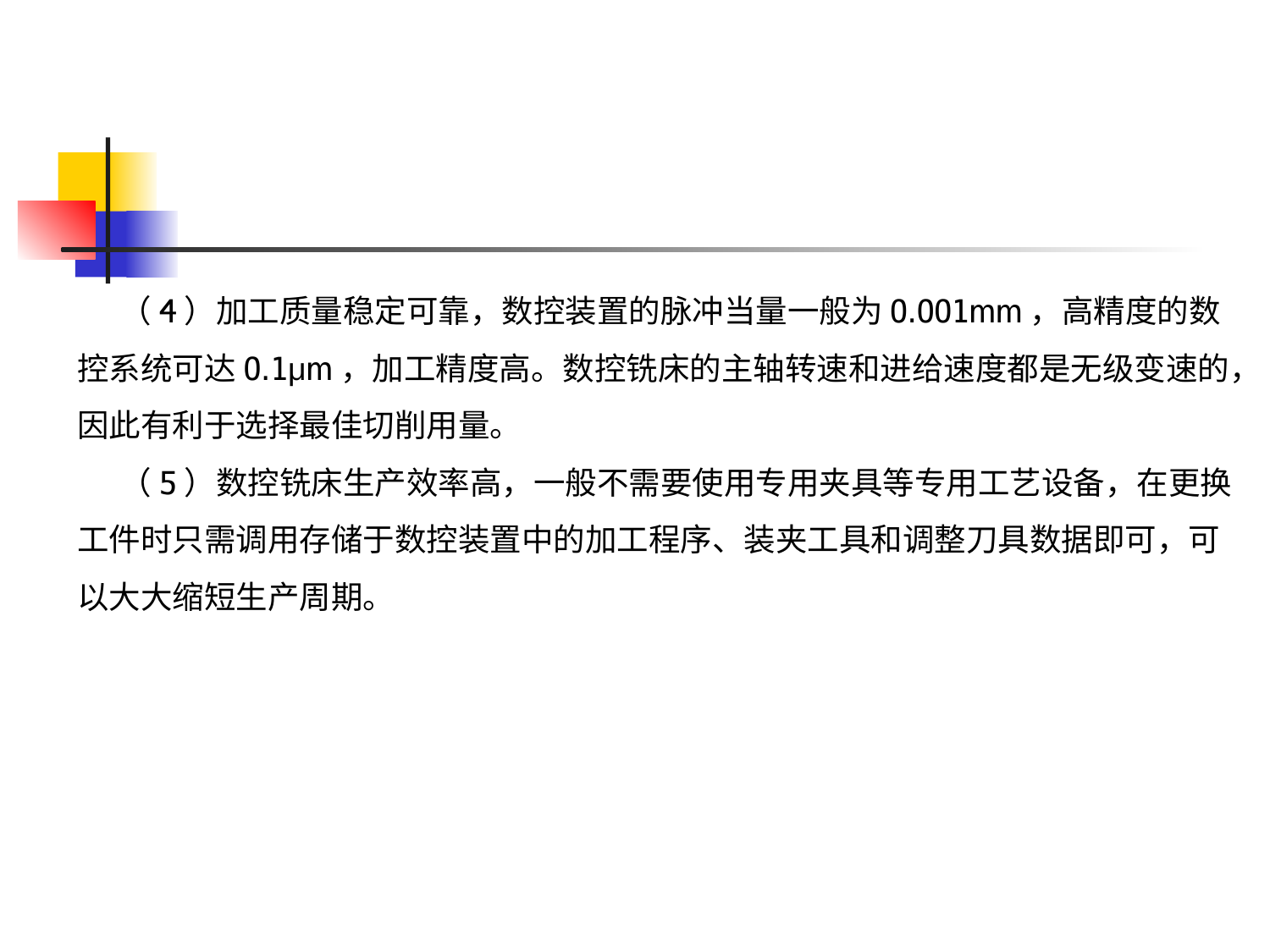

（4）加工质量稳定可靠，数控装置的脉冲当量一般为0.001mm，高精度的数控系统可达0.1μm，加工精度高。数控铣床的主轴转速和进给速度都是无级变速的，因此有利于选择最佳切削用量。
（5）数控铣床生产效率高，一般不需要使用专用夹具等专用工艺设备，在更换工件时只需调用存储于数控装置中的加工程序、装夹工具和调整刀具数据即可，可以大大缩短生产周期。